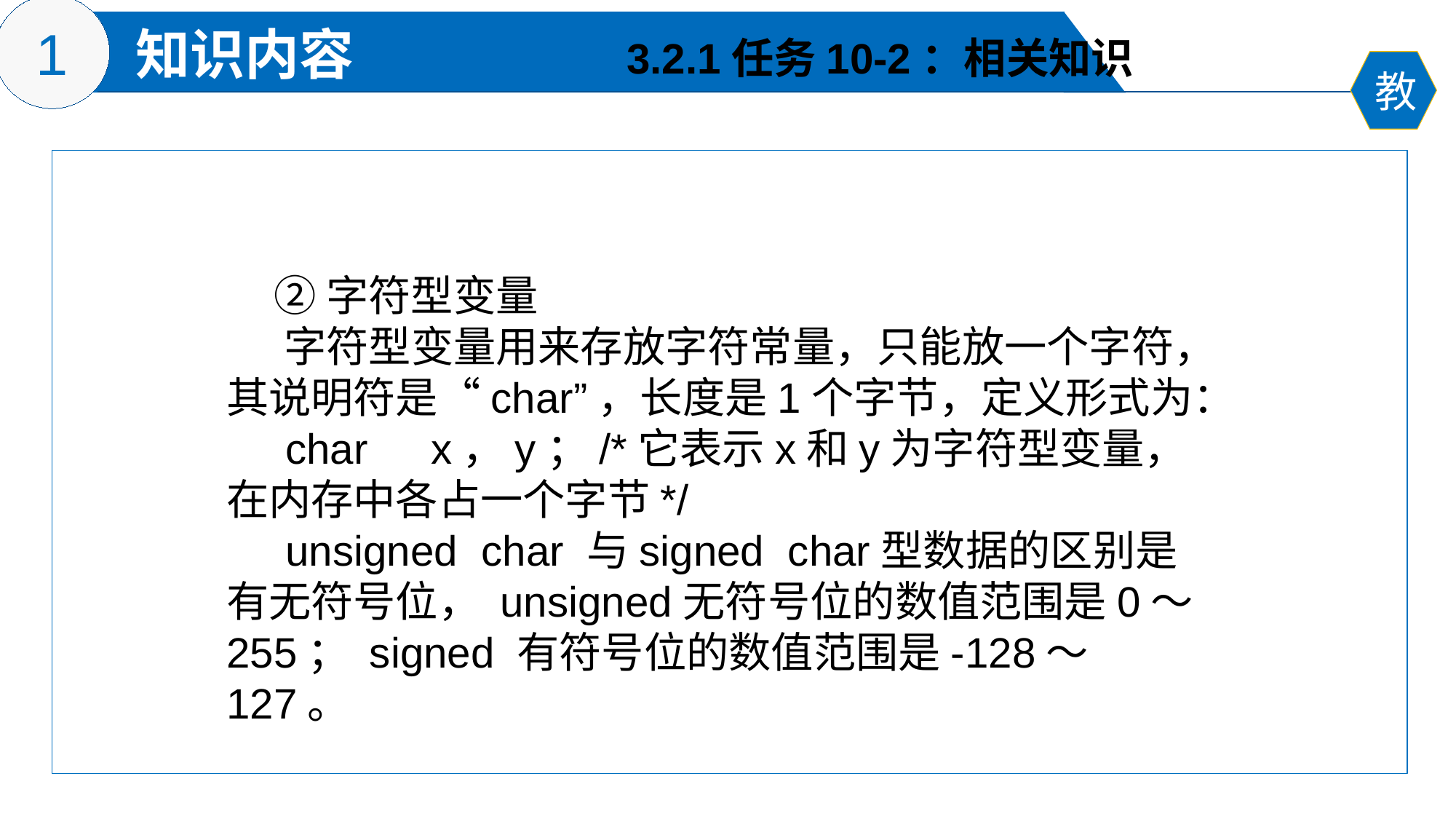

3.2.1任务10-2：相关知识

     ②字符型变量
     字符型变量用来存放字符常量，只能放一个字符，其说明符是“char”，长度是1个字节，定义形式为：
     char　x，y；/*它表示x和y为字符型变量，在内存中各占一个字节*/
     unsigned  char 与signed  char型数据的区别是有无符号位， unsigned无符号位的数值范围是0～255； signed 有符号位的数值范围是-128～127。